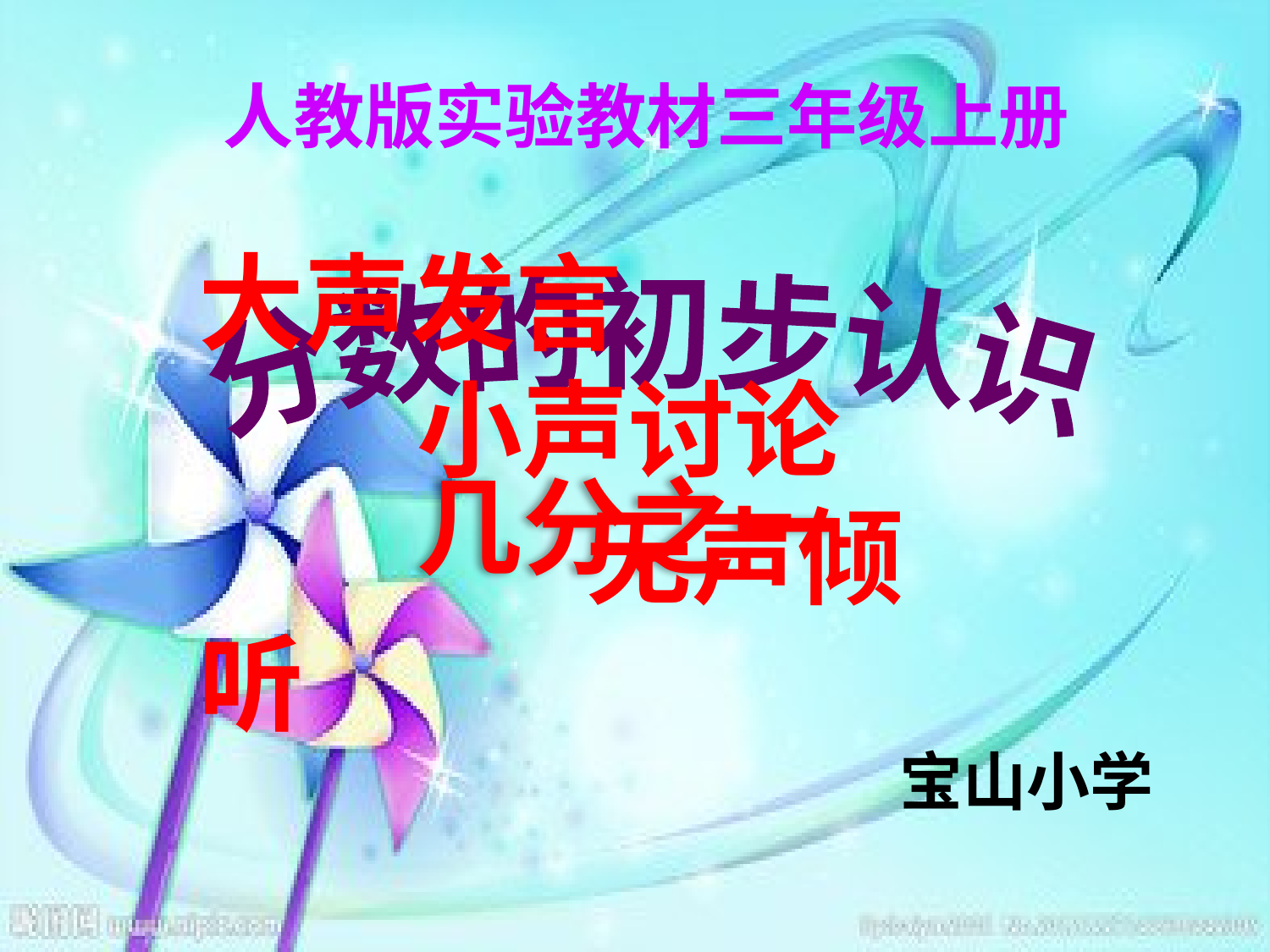

人教版实验教材三年级上册
大声发言
        小声讨论
               无声倾听
分数的初步认识
几分之一
宝山小学